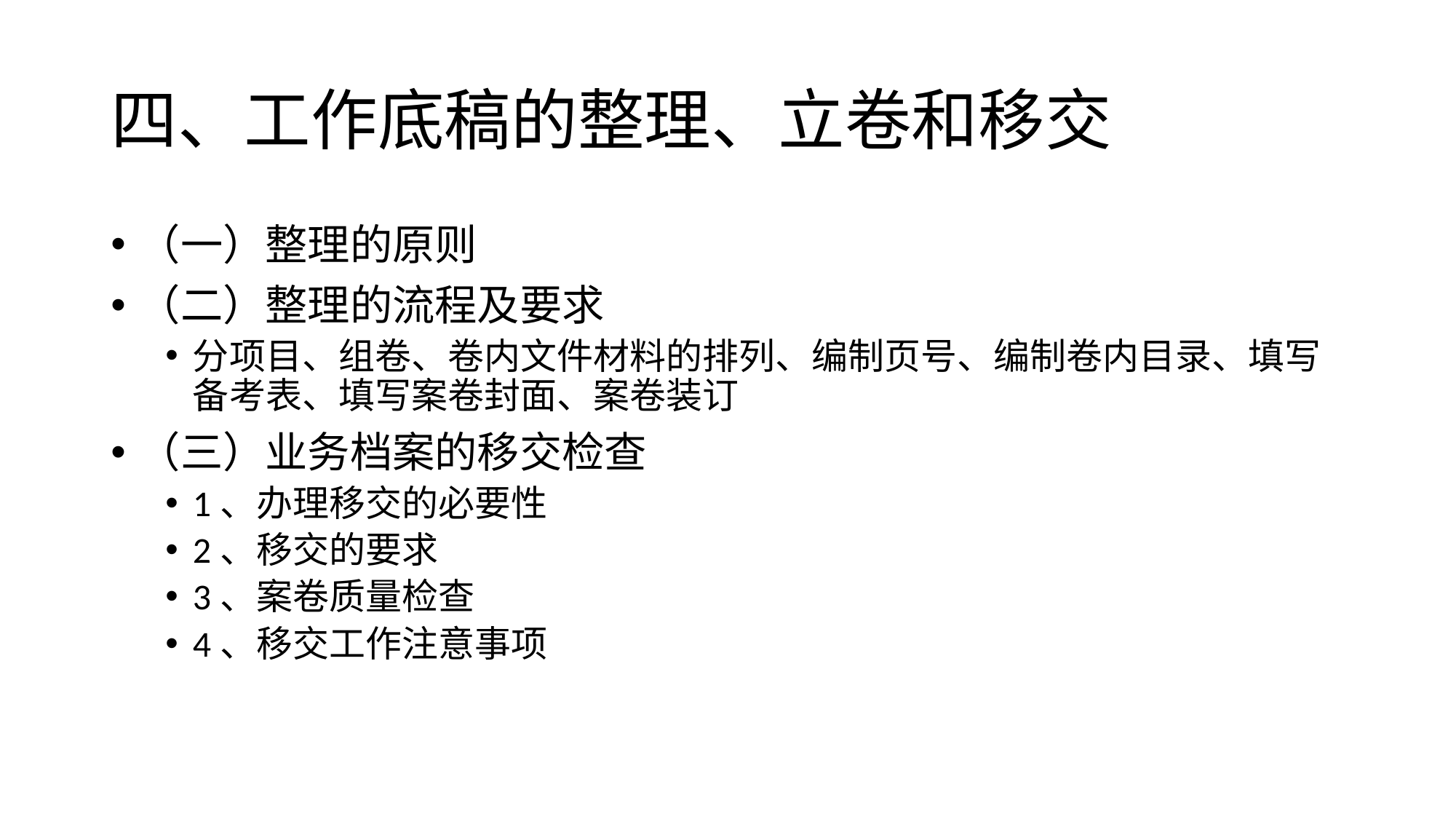

# 四、工作底稿的整理、立卷和移交
（一）整理的原则
（二）整理的流程及要求
分项目、组卷、卷内文件材料的排列、编制页号、编制卷内目录、填写备考表、填写案卷封面、案卷装订
（三）业务档案的移交检查
1、办理移交的必要性
2、移交的要求
3、案卷质量检查
4、移交工作注意事项